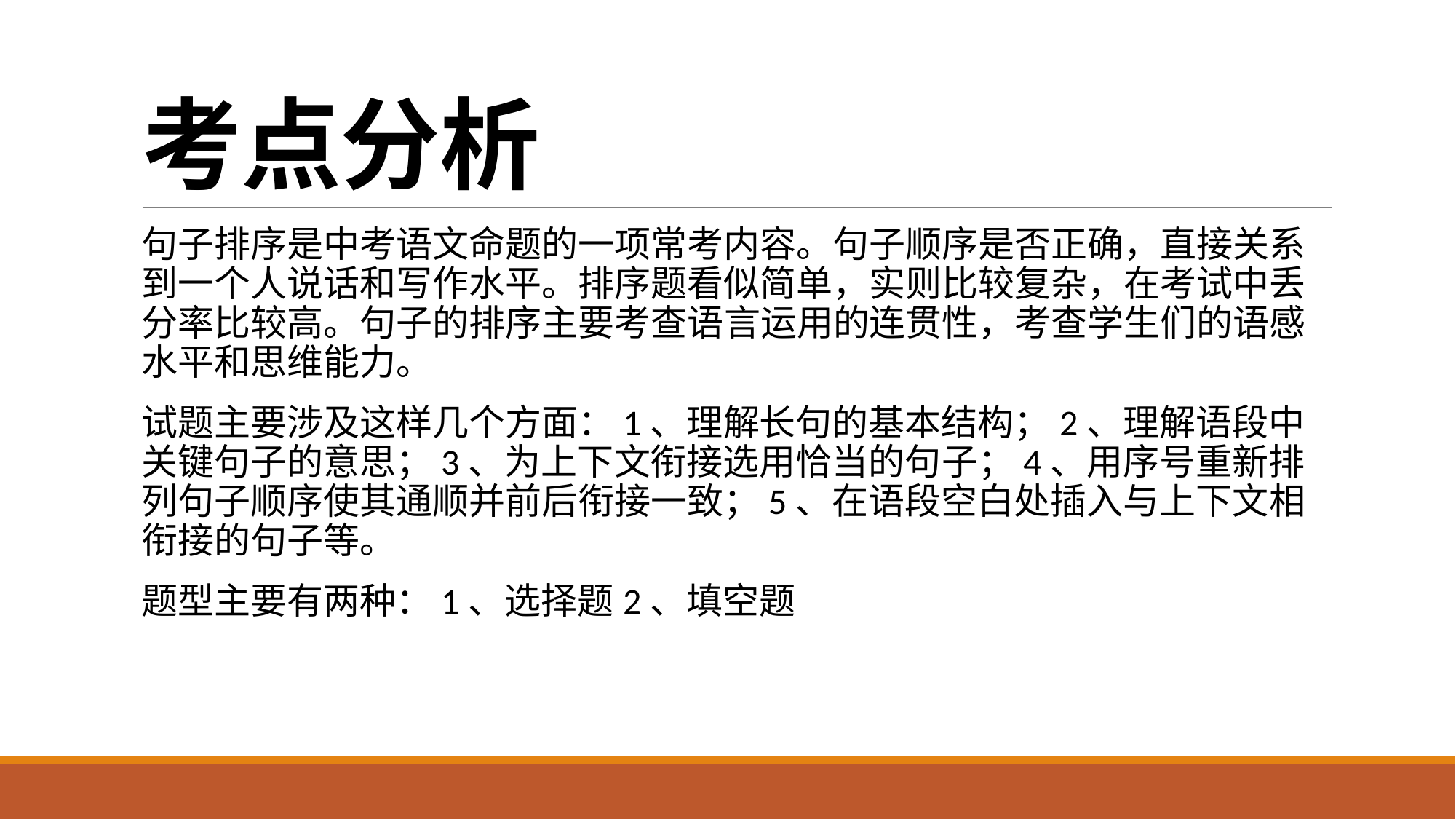

# 考点分析
句子排序是中考语文命题的一项常考内容。句子顺序是否正确，直接关系到一个人说话和写作水平。排序题看似简单，实则比较复杂，在考试中丢分率比较高。句子的排序主要考查语言运用的连贯性，考查学生们的语感水平和思维能力。
试题主要涉及这样几个方面：1、理解长句的基本结构；2、理解语段中关键句子的意思；3、为上下文衔接选用恰当的句子；4、用序号重新排列句子顺序使其通顺并前后衔接一致；5、在语段空白处插入与上下文相衔接的句子等。
题型主要有两种：1、选择题2、填空题